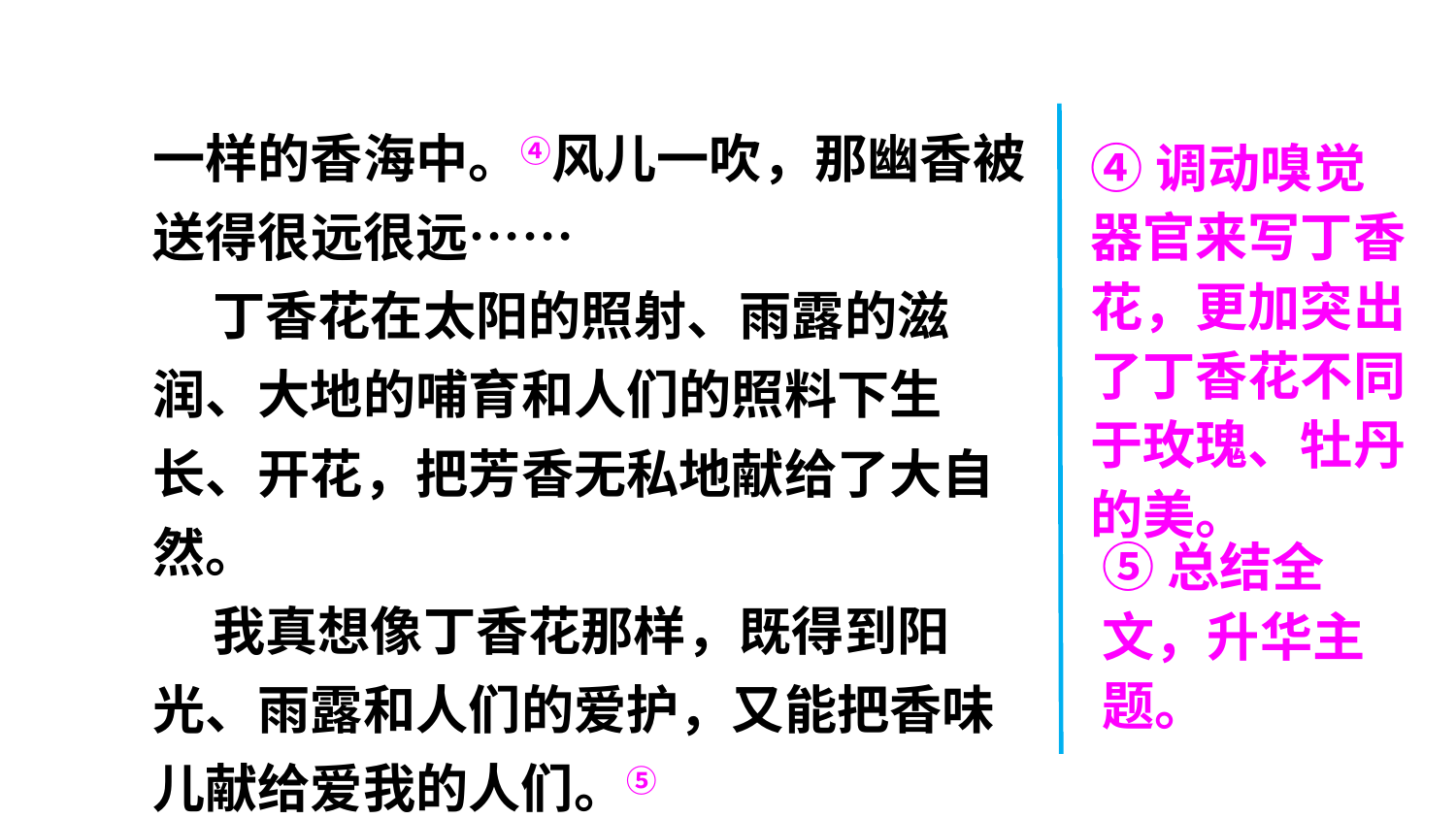

一样的香海中。④风儿一吹，那幽香被送得很远很远……
    丁香花在太阳的照射、雨露的滋润、大地的哺育和人们的照料下生长、开花，把芳香无私地献给了大自然。
    我真想像丁香花那样，既得到阳光、雨露和人们的爱护，又能把香味儿献给爱我的人们。⑤
④调动嗅觉器官来写丁香花，更加突出了丁香花不同于玫瑰、牡丹的美。
⑤总结全文，升华主题。